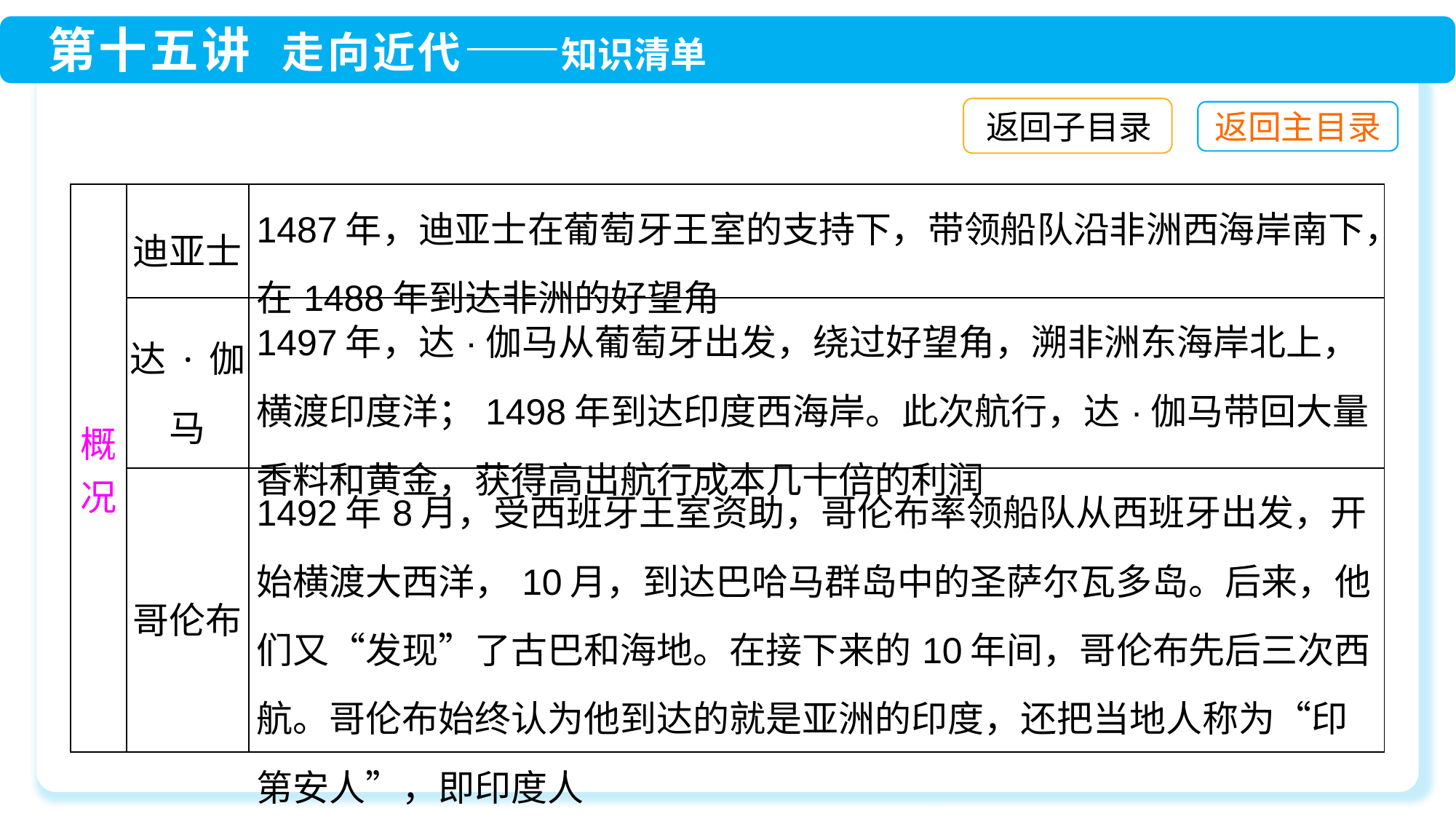

返回子目录
| 概况 | 迪亚士 | 1487年，迪亚士在葡萄牙王室的支持下，带领船队沿非洲西海岸南下，在1488年到达非洲的好望角 |
| --- | --- | --- |
|  | 达·伽马 | 1497年，达·伽马从葡萄牙出发，绕过好望角，溯非洲东海岸北上，横渡印度洋；1498年到达印度西海岸。此次航行，达·伽马带回大量香料和黄金，获得高出航行成本几十倍的利润 |
|  | 哥伦布 | 1492年8月，受西班牙王室资助，哥伦布率领船队从西班牙出发，开始横渡大西洋，10月，到达巴哈马群岛中的圣萨尔瓦多岛。后来，他们又“发现”了古巴和海地。在接下来的10年间，哥伦布先后三次西航。哥伦布始终认为他到达的就是亚洲的印度，还把当地人称为“印第安人”，即印度人 |